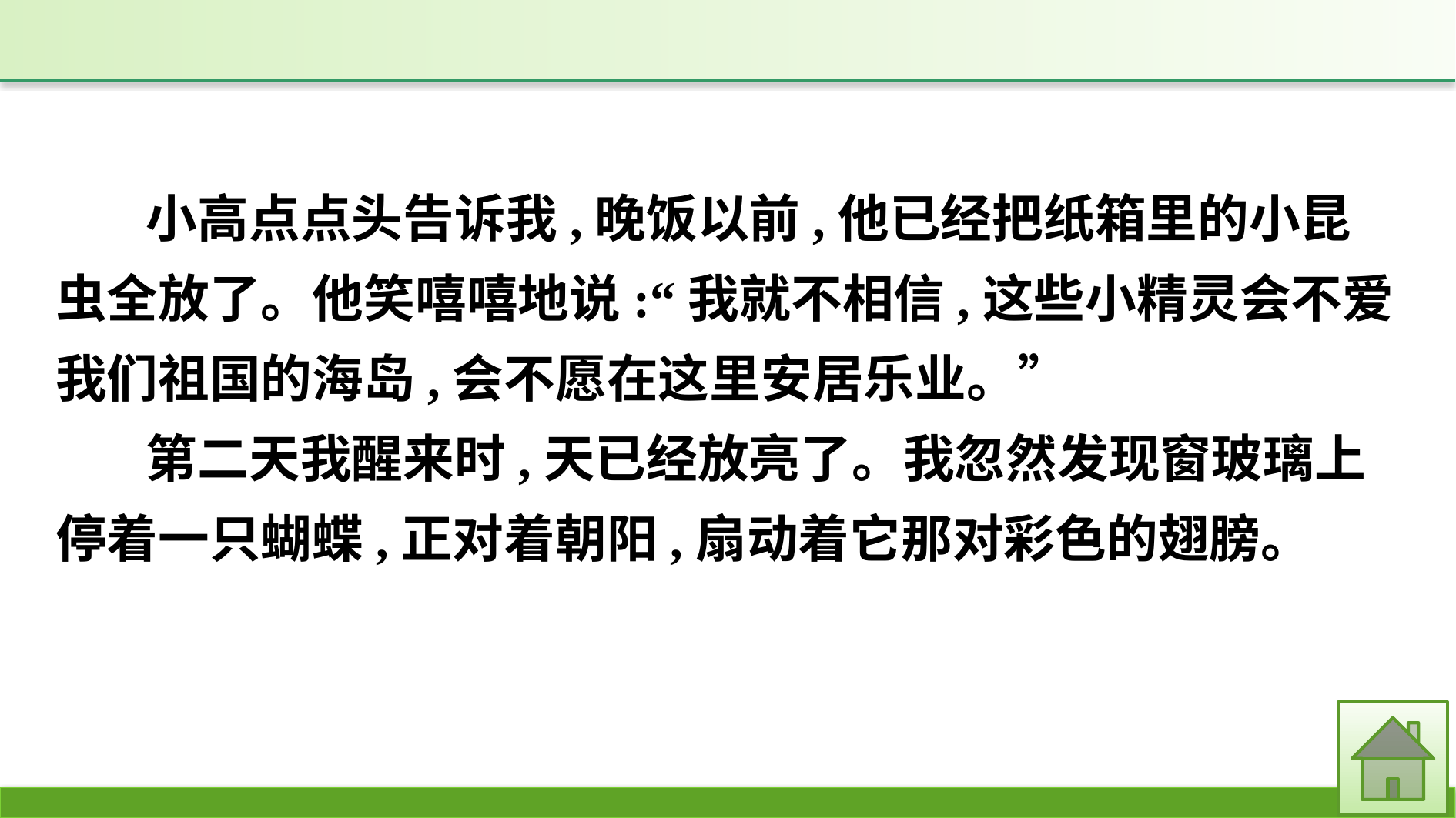

小高点点头告诉我,晚饭以前,他已经把纸箱里的小昆虫全放了。他笑嘻嘻地说:“我就不相信,这些小精灵会不爱我们祖国的海岛,会不愿在这里安居乐业。”
第二天我醒来时,天已经放亮了。我忽然发现窗玻璃上停着一只蝴蝶,正对着朝阳,扇动着它那对彩色的翅膀。